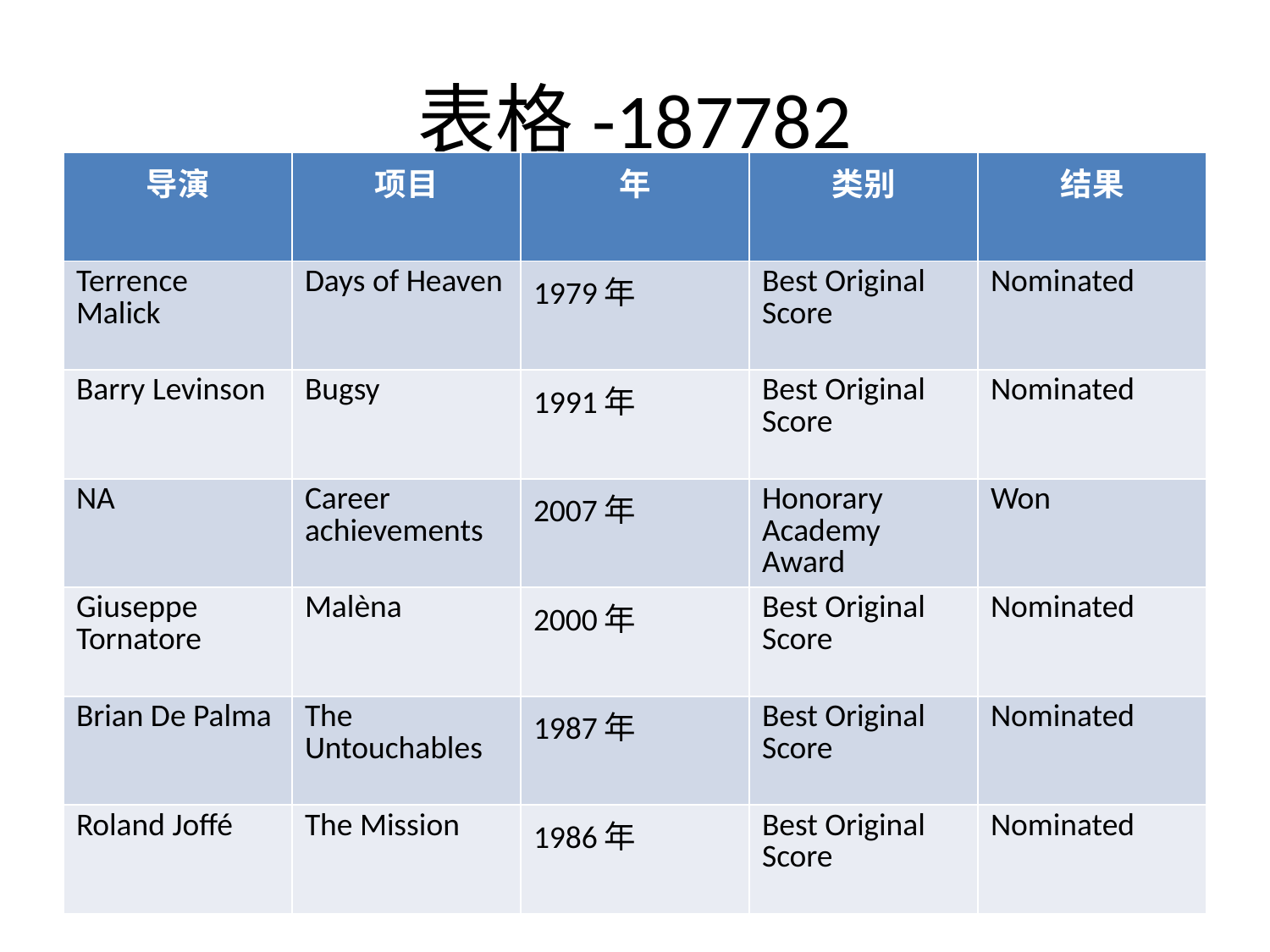

# 表格-187782
| 导演 | 项目 | 年 | 类别 | 结果 |
| --- | --- | --- | --- | --- |
| Terrence Malick | Days of Heaven | 1979年 | Best Original Score | Nominated |
| Barry Levinson | Bugsy | 1991年 | Best Original Score | Nominated |
| NA | Career achievements | 2007年 | Honorary Academy Award | Won |
| Giuseppe Tornatore | Malèna | 2000年 | Best Original Score | Nominated |
| Brian De Palma | The Untouchables | 1987年 | Best Original Score | Nominated |
| Roland Joffé | The Mission | 1986年 | Best Original Score | Nominated |